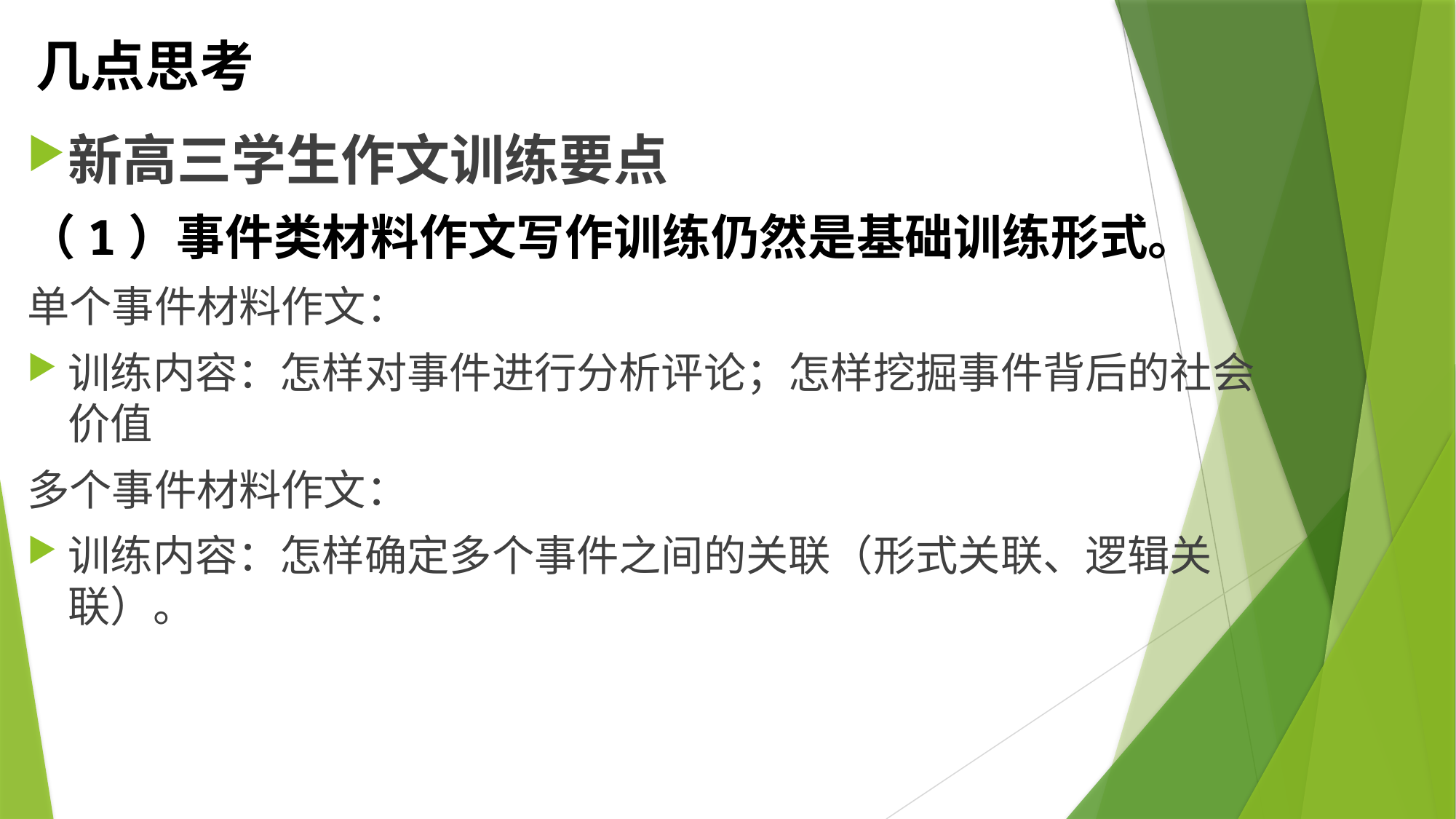

# 几点思考
新高三学生作文训练要点
（1）事件类材料作文写作训练仍然是基础训练形式。
单个事件材料作文：
训练内容：怎样对事件进行分析评论；怎样挖掘事件背后的社会价值
多个事件材料作文：
训练内容：怎样确定多个事件之间的关联（形式关联、逻辑关联）。